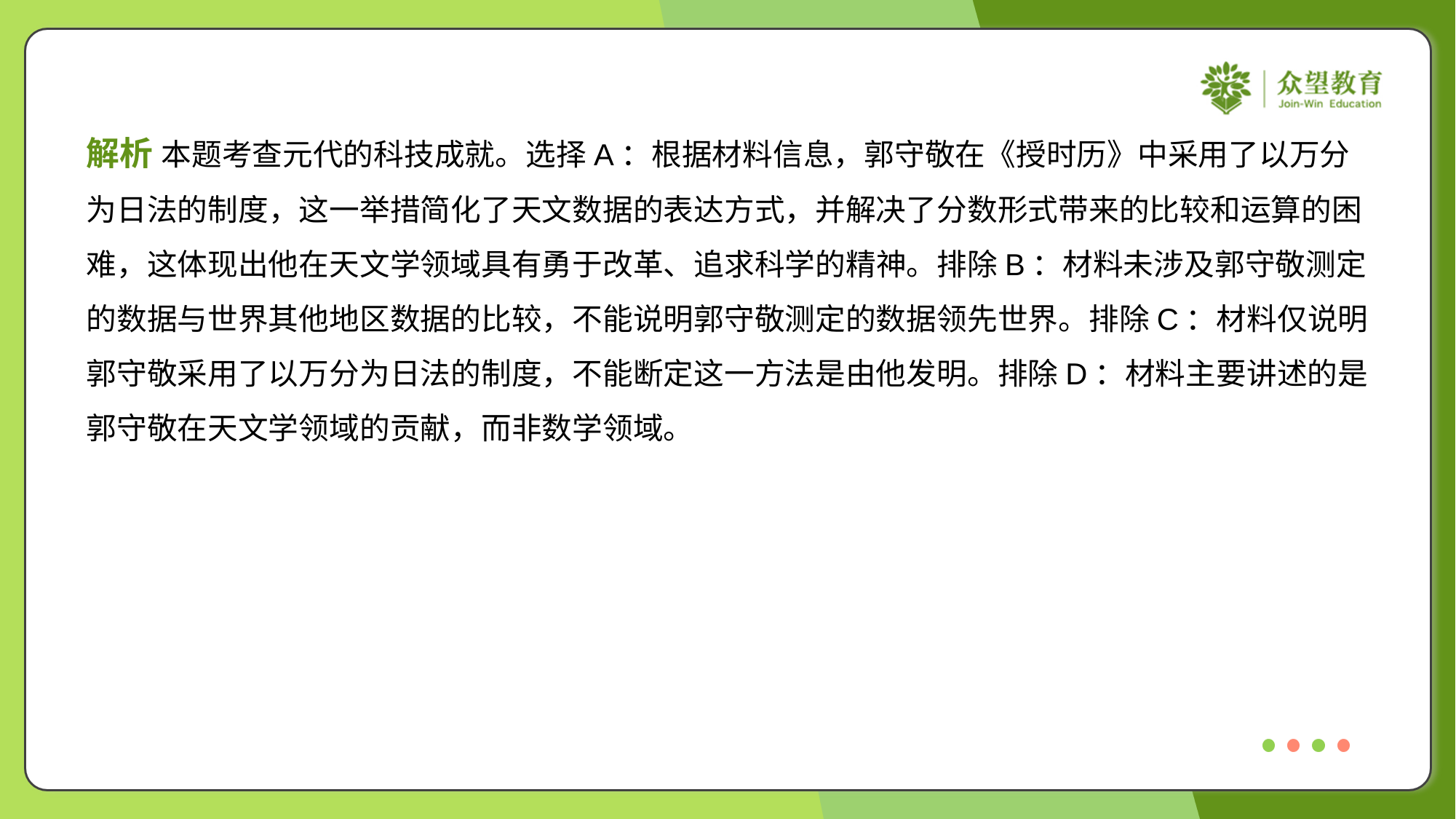

解析 本题考查元代的科技成就。选择A：根据材料信息，郭守敬在《授时历》中采用了以万分
为日法的制度，这一举措简化了天文数据的表达方式，并解决了分数形式带来的比较和运算的困
难，这体现出他在天文学领域具有勇于改革、追求科学的精神。排除B：材料未涉及郭守敬测定
的数据与世界其他地区数据的比较，不能说明郭守敬测定的数据领先世界。排除C：材料仅说明
郭守敬采用了以万分为日法的制度，不能断定这一方法是由他发明。排除D：材料主要讲述的是
郭守敬在天文学领域的贡献，而非数学领域。